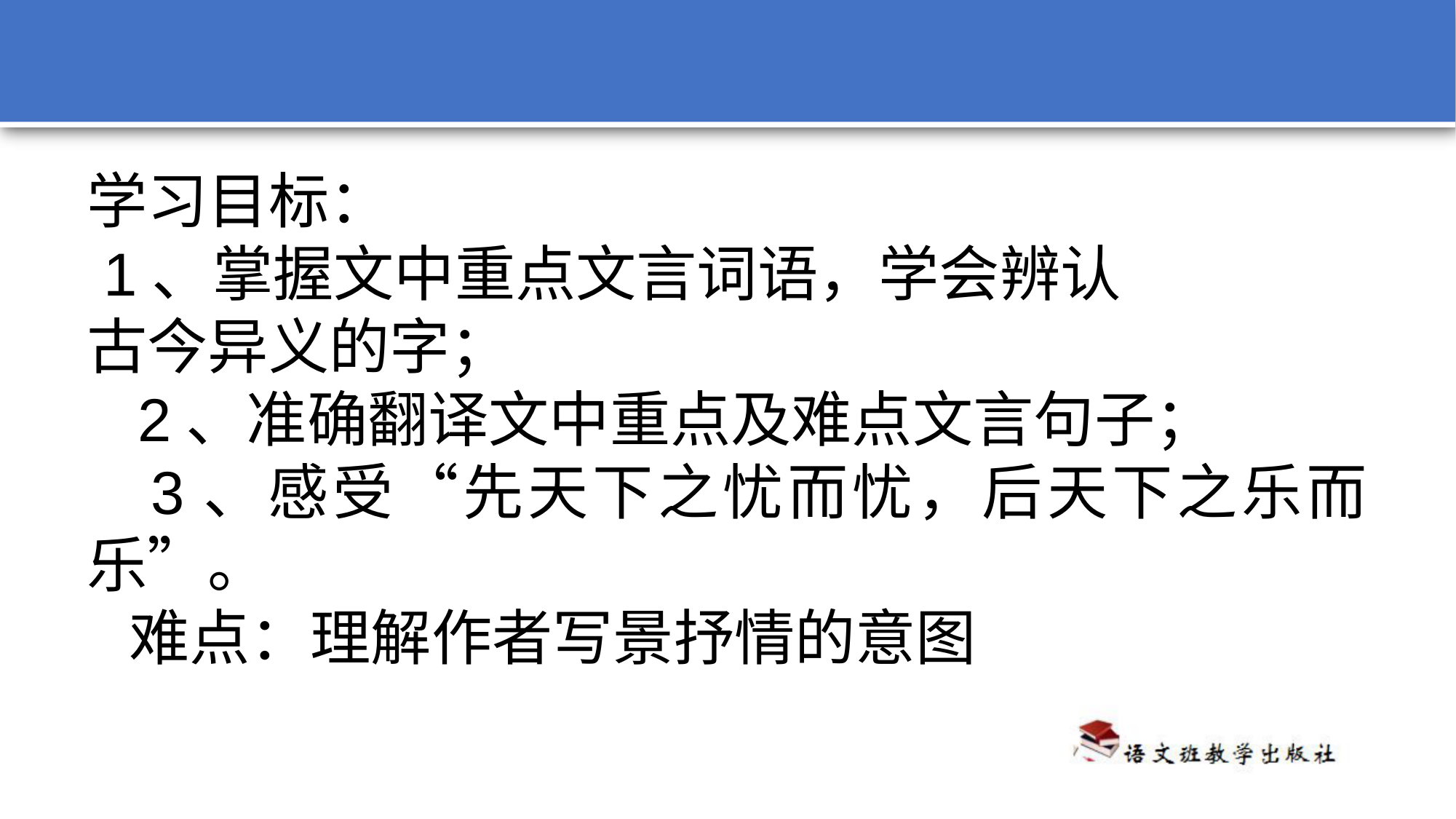

学习目标：
 1、掌握文中重点文言词语，学会辨认
古今异义的字；
   2、准确翻译文中重点及难点文言句子；
   3、感受“先天下之忧而忧，后天下之乐而乐”。
  难点：理解作者写景抒情的意图